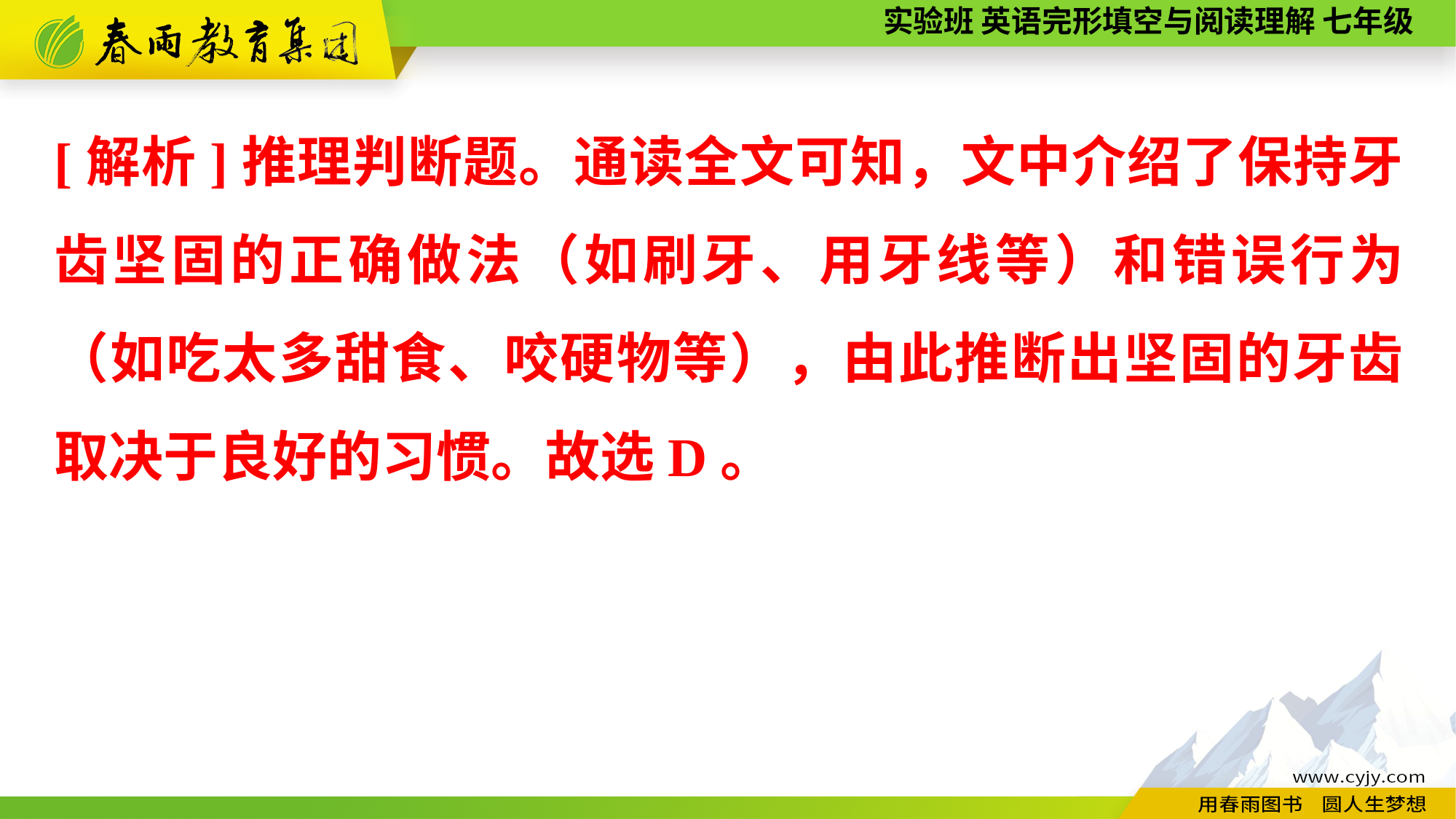

[解析]推理判断题。通读全文可知，文中介绍了保持牙齿坚固的正确做法（如刷牙、用牙线等）和错误行为（如吃太多甜食、咬硬物等），由此推断出坚固的牙齿取决于良好的习惯。故选D。